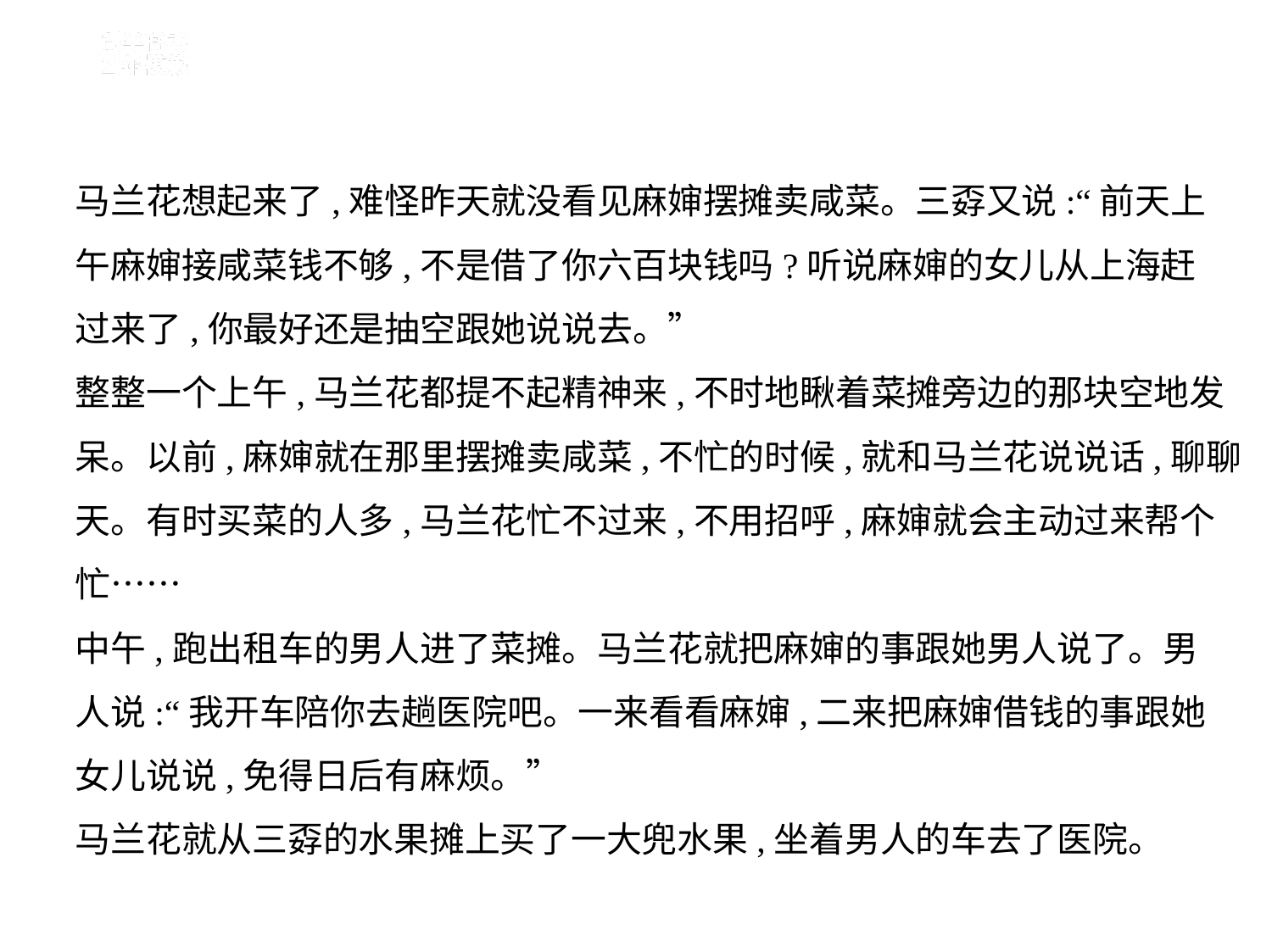

马兰花想起来了,难怪昨天就没看见麻婶摆摊卖咸菜。三孬又说:“前天上
午麻婶接咸菜钱不够,不是借了你六百块钱吗?听说麻婶的女儿从上海赶
过来了,你最好还是抽空跟她说说去。”
整整一个上午,马兰花都提不起精神来,不时地瞅着菜摊旁边的那块空地发
呆。以前,麻婶就在那里摆摊卖咸菜,不忙的时候,就和马兰花说说话,聊聊
天。有时买菜的人多,马兰花忙不过来,不用招呼,麻婶就会主动过来帮个
忙……
中午,跑出租车的男人进了菜摊。马兰花就把麻婶的事跟她男人说了。男
人说:“我开车陪你去趟医院吧。一来看看麻婶,二来把麻婶借钱的事跟她
女儿说说,免得日后有麻烦。”
马兰花就从三孬的水果摊上买了一大兜水果,坐着男人的车去了医院。